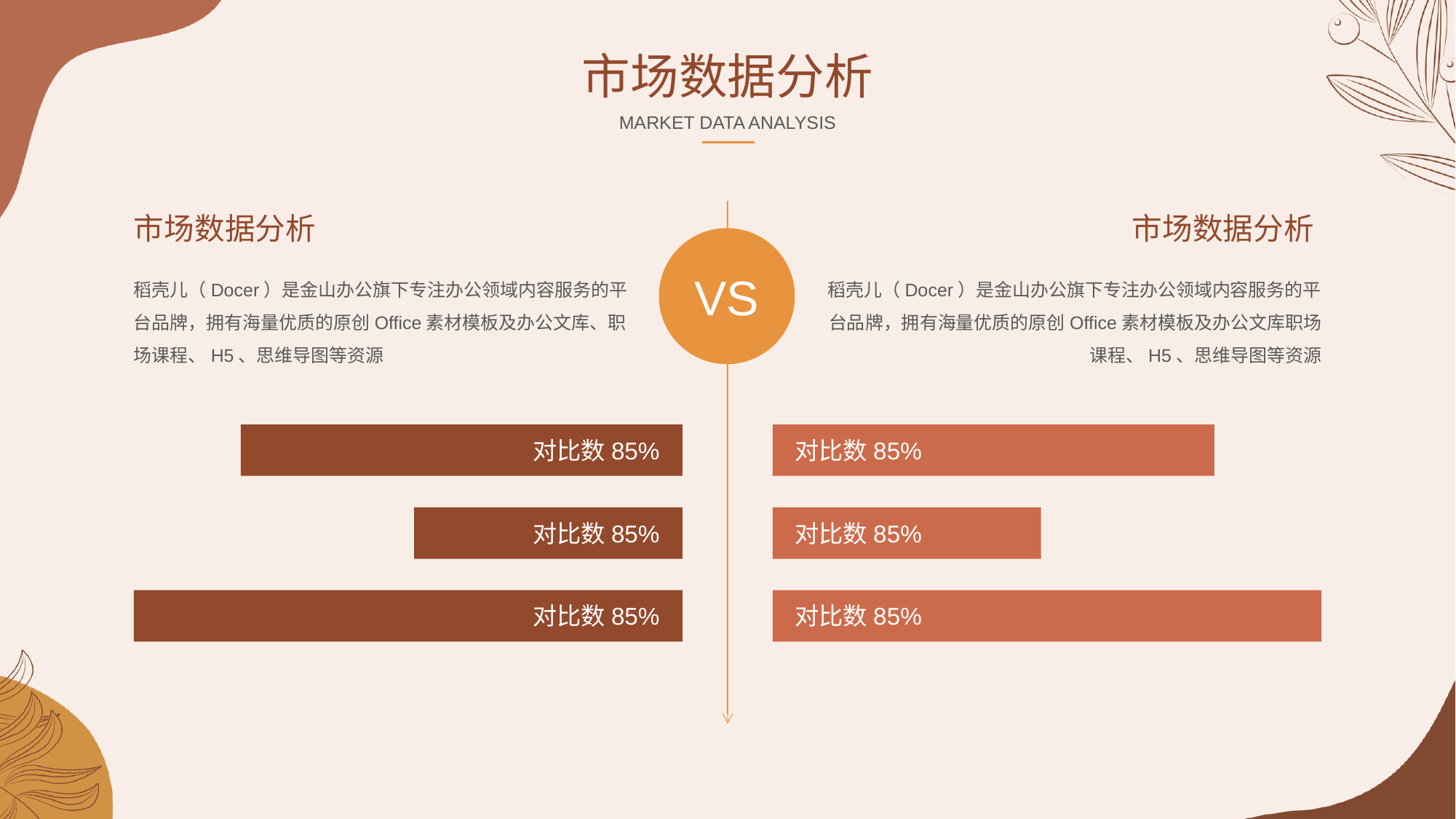

市场数据分析
MARKET DATA ANALYSIS
市场数据分析
市场数据分析

VS
稻壳儿（Docer）是金山办公旗下专注办公领域内容服务的平台品牌，拥有海量优质的原创Office素材模板及办公文库职场课程、H5、思维导图等资源
稻壳儿（Docer）是金山办公旗下专注办公领域内容服务的平台品牌，拥有海量优质的原创Office素材模板及办公文库、职场课程、H5、思维导图等资源

对比数85%
对比数85%

对比数85%
对比数85%

对比数85%
对比数85%